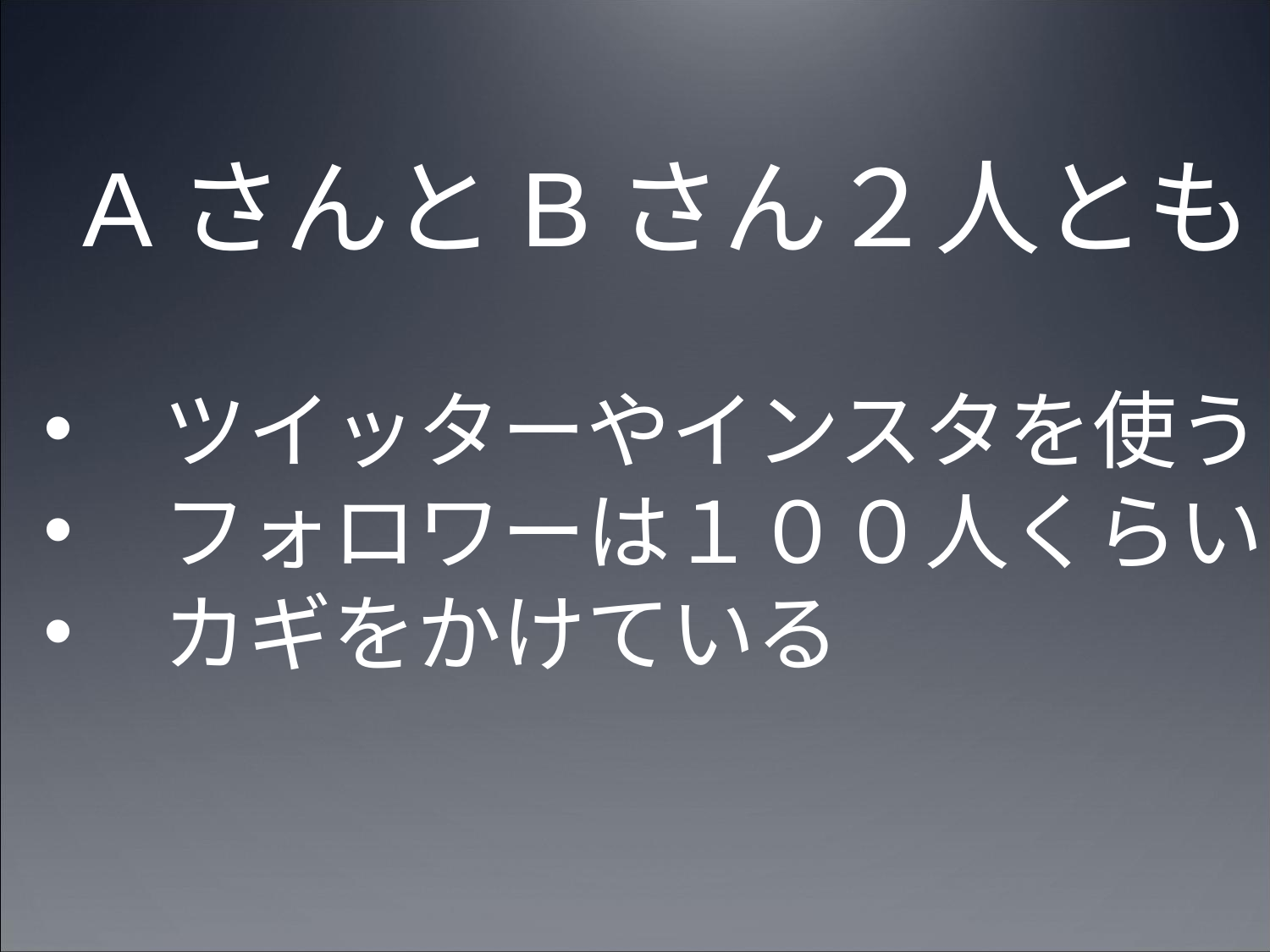

AさんとBさん２人とも
ツイッターやインスタを使う
フォロワーは１００人くらい
カギをかけている